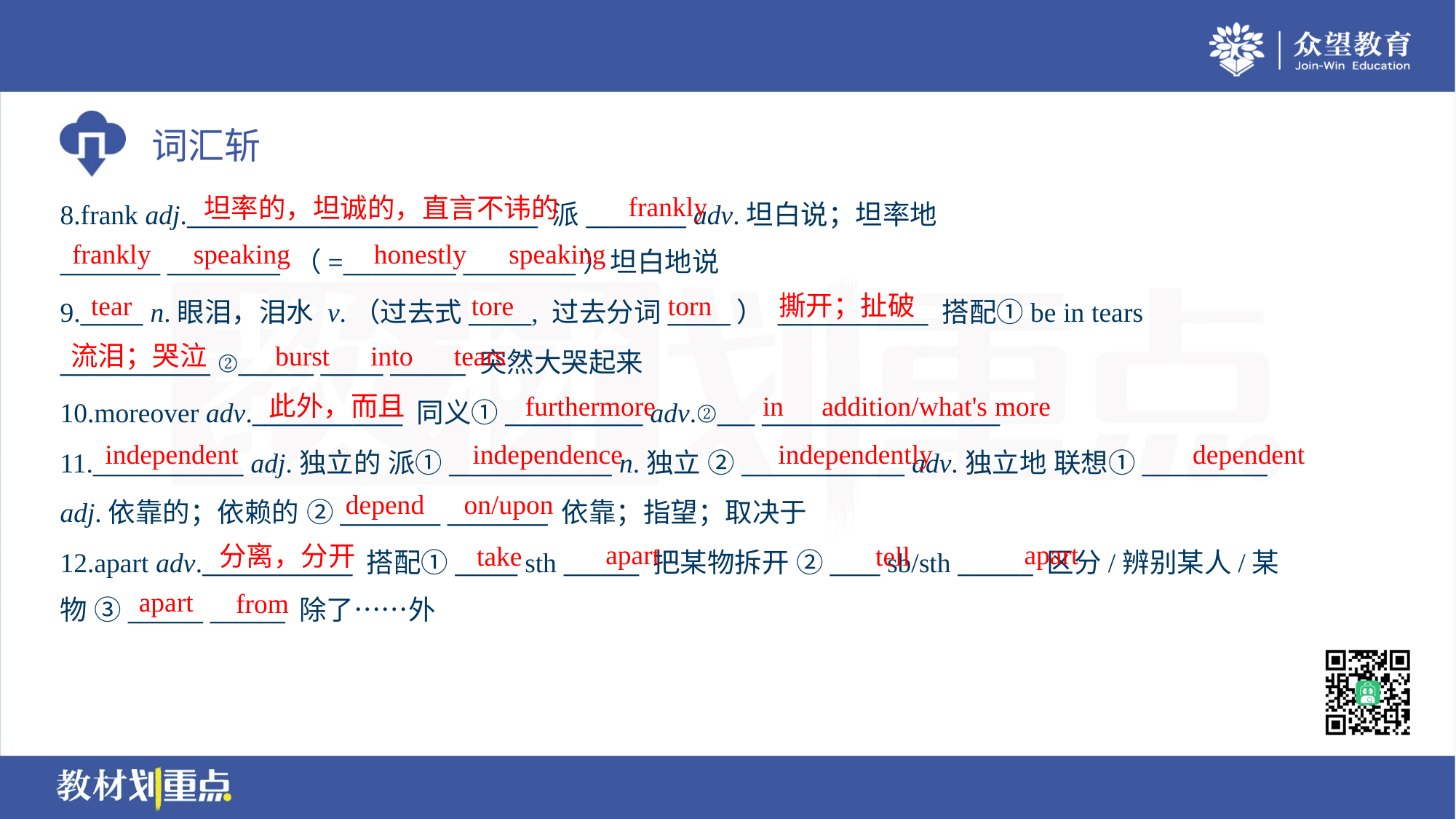

frankly
坦率的，坦诚的，直言不讳的
8.frank adj.____________________________ 派________ adv.坦白说；坦率地
________ _________ （=_________ _________）坦白地说
frankly
speaking
honestly
speaking
tear
tore
torn
撕开；扯破
9._____ n.眼泪，泪水 v.（过去式_____, 过去分词_____） ____________ 搭配①be in tears
____________ ②______ _____ ______ 突然大哭起来
10.moreover adv.____________ 同义①___________ adv.②___ ___________________
11.____________ adj.独立的 派①_____________ n.独立 ②_____________ adv.独立地 联想①__________
adj.依靠的；依赖的 ②________ ________ 依靠；指望；取决于
12.apart adv.____________ 搭配①_____ sth ______ 把某物拆开 ②____ sb/sth ______ 区分/辨别某人/某
物 ③______ ______ 除了……外
流泪；哭泣
burst
into
tears
此外，而且
furthermore
in
addition/what's more
independent
independence
independently
dependent
depend
on/upon
apart
apart
分离，分开
take
tell
apart
from